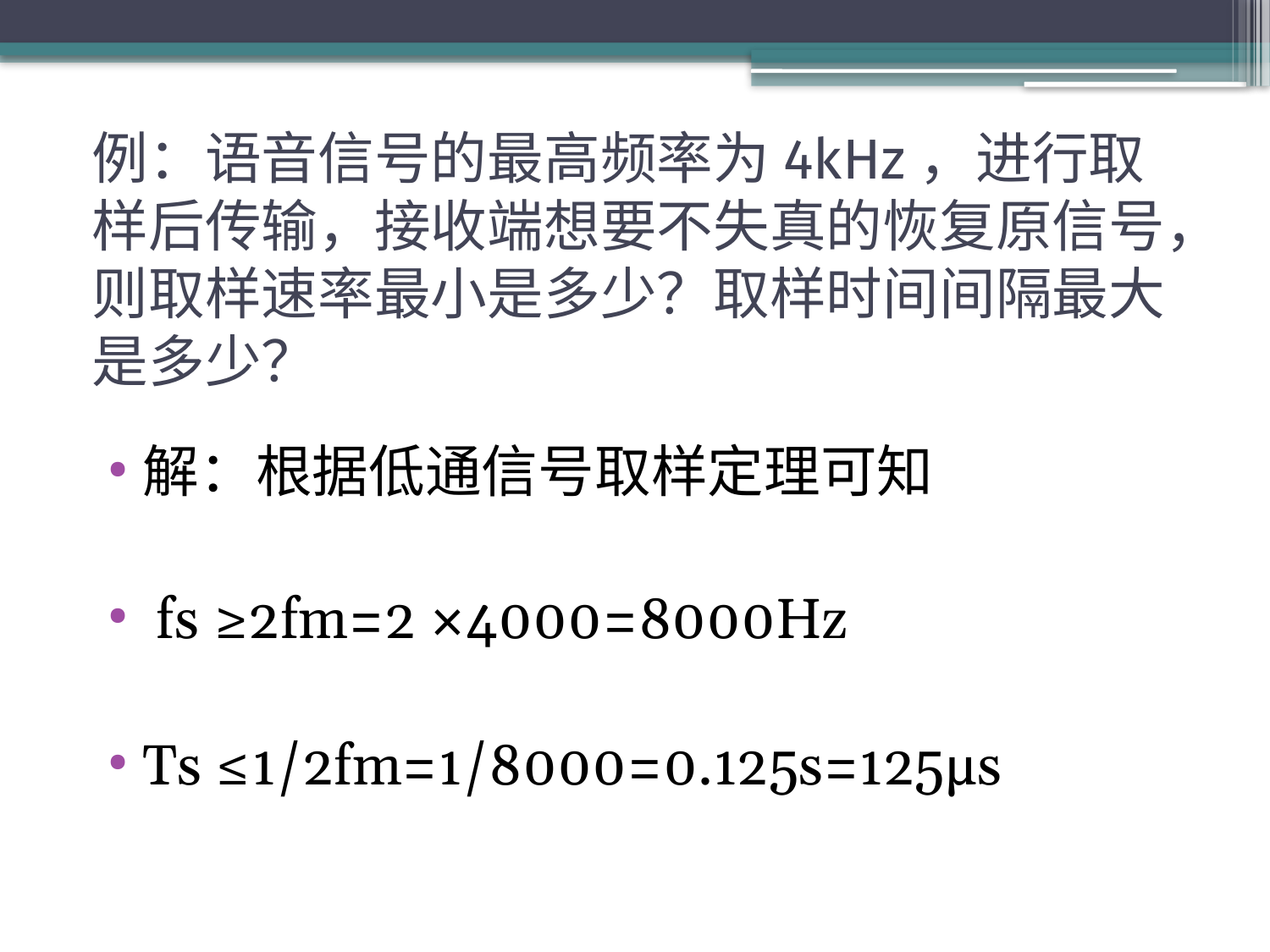

# 例：语音信号的最高频率为4kHz，进行取样后传输，接收端想要不失真的恢复原信号，则取样速率最小是多少？取样时间间隔最大是多少？
解：根据低通信号取样定理可知

 fs ≥2fm=2 ×4000=8000Hz

Ts ≤1/2fm=1/8000=0.125s=125µs